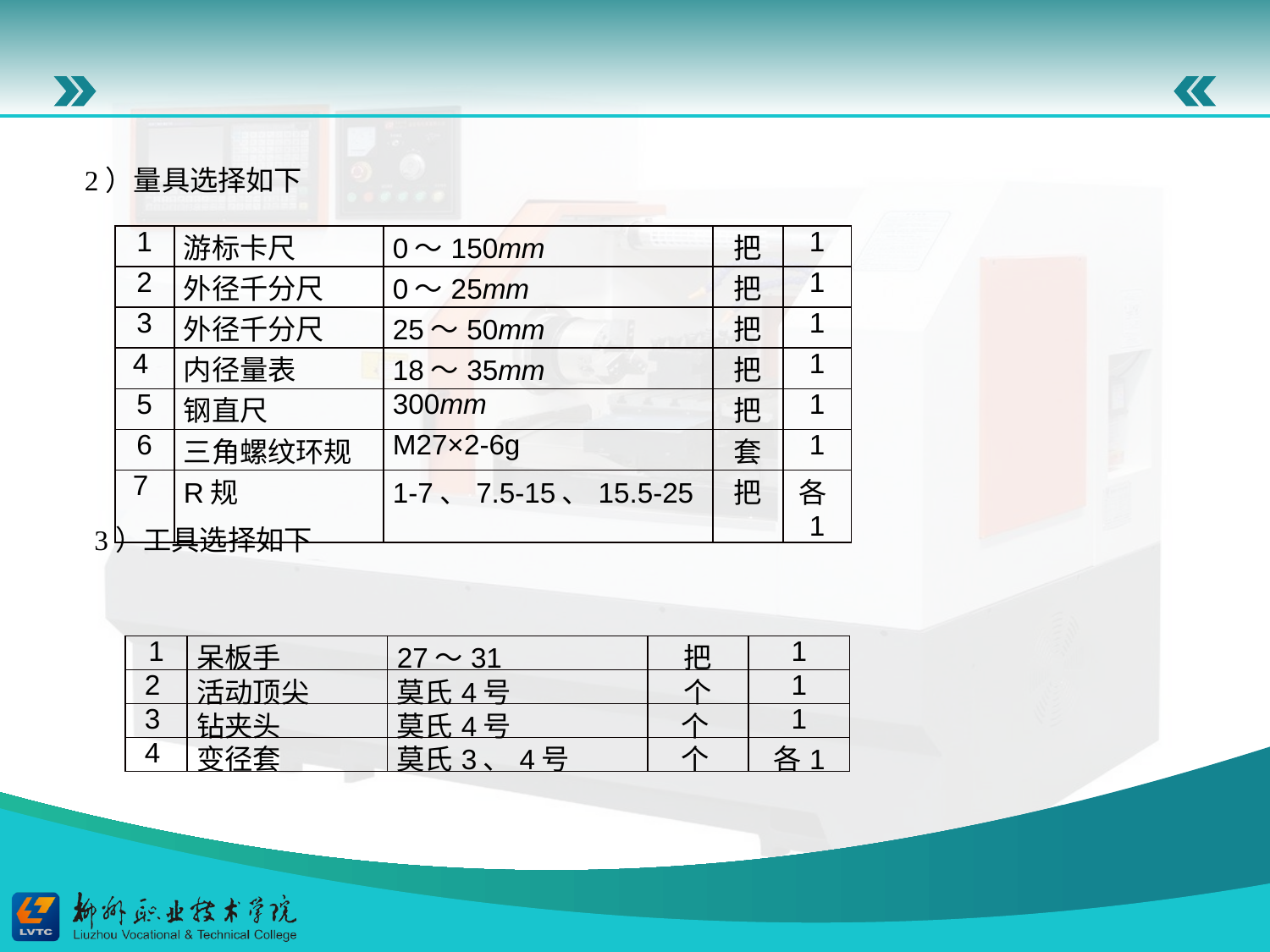

2）量具选择如下
| 1 | 游标卡尺 | 0～150mm | 把 | 1 |
| --- | --- | --- | --- | --- |
| 2 | 外径千分尺 | 0～25mm | 把 | 1 |
| 3 | 外径千分尺 | 25～50mm | 把 | 1 |
| 4 | 内径量表 | 18～35mm | 把 | 1 |
| 5 | 钢直尺 | 300mm | 把 | 1 |
| 6 | 三角螺纹环规 | M27×2-6g | 套 | 1 |
| 7 | R规 | 1-7、7.5-15、15.5-25 | 把 | 各1 |
3）工具选择如下
| 1 | 呆板手 | 27～31 | 把 | 1 |
| --- | --- | --- | --- | --- |
| 2 | 活动顶尖 | 莫氏4号 | 个 | 1 |
| 3 | 钻夹头 | 莫氏4号 | 个 | 1 |
| 4 | 变径套 | 莫氏3、4号 | 个 | 各1 |